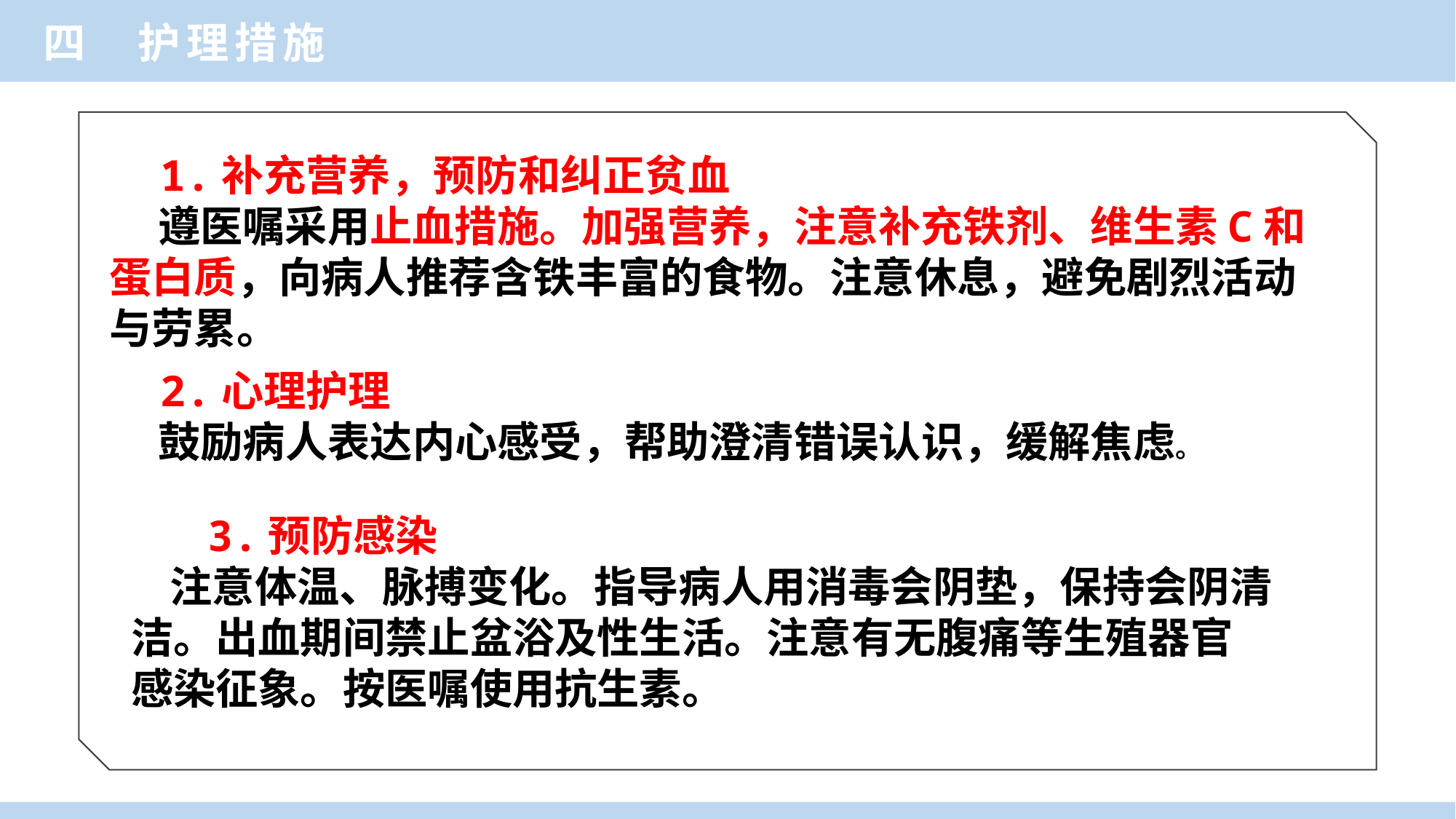

四   护理措施

  1.补充营养，预防和纠正贫血
    遵医嘱采用止血措施。加强营养，注意补充铁剂、维生素C和蛋白质，向病人推荐含铁丰富的食物。注意休息，避免剧烈活动与劳累。
  2.心理护理
    鼓励病人表达内心感受，帮助澄清错误认识，缓解焦虑。
   3.预防感染
   注意体温、脉搏变化。指导病人用消毒会阴垫，保持会阴清洁。出血期间禁止盆浴及性生活。注意有无腹痛等生殖器官感染征象。按医嘱使用抗生素。